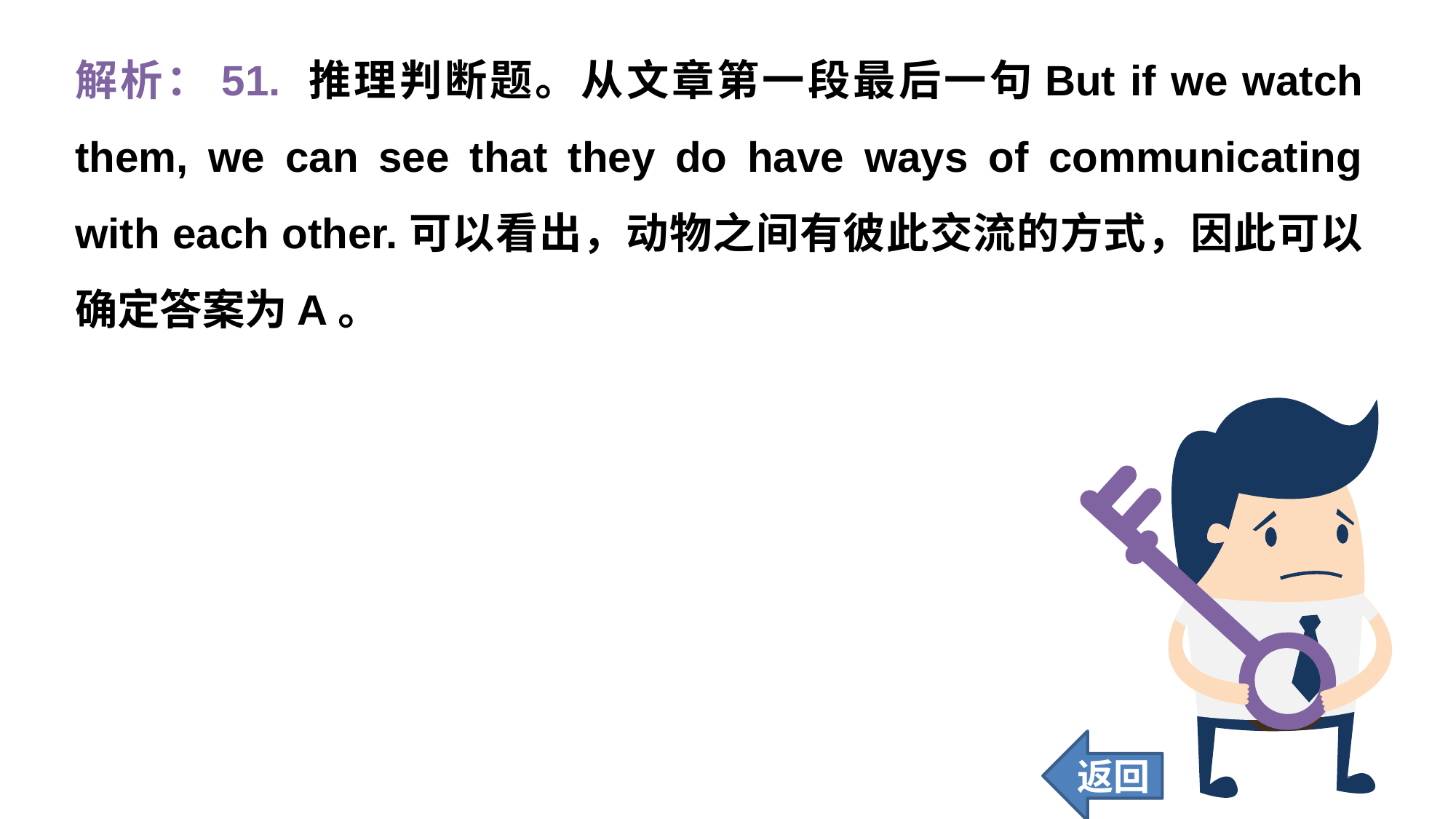

解析：51. 推理判断题。从文章第一段最后一句But if we watch them, we can see that they do have ways of communicating with each other.可以看出，动物之间有彼此交流的方式，因此可以确定答案为A。

返回
359